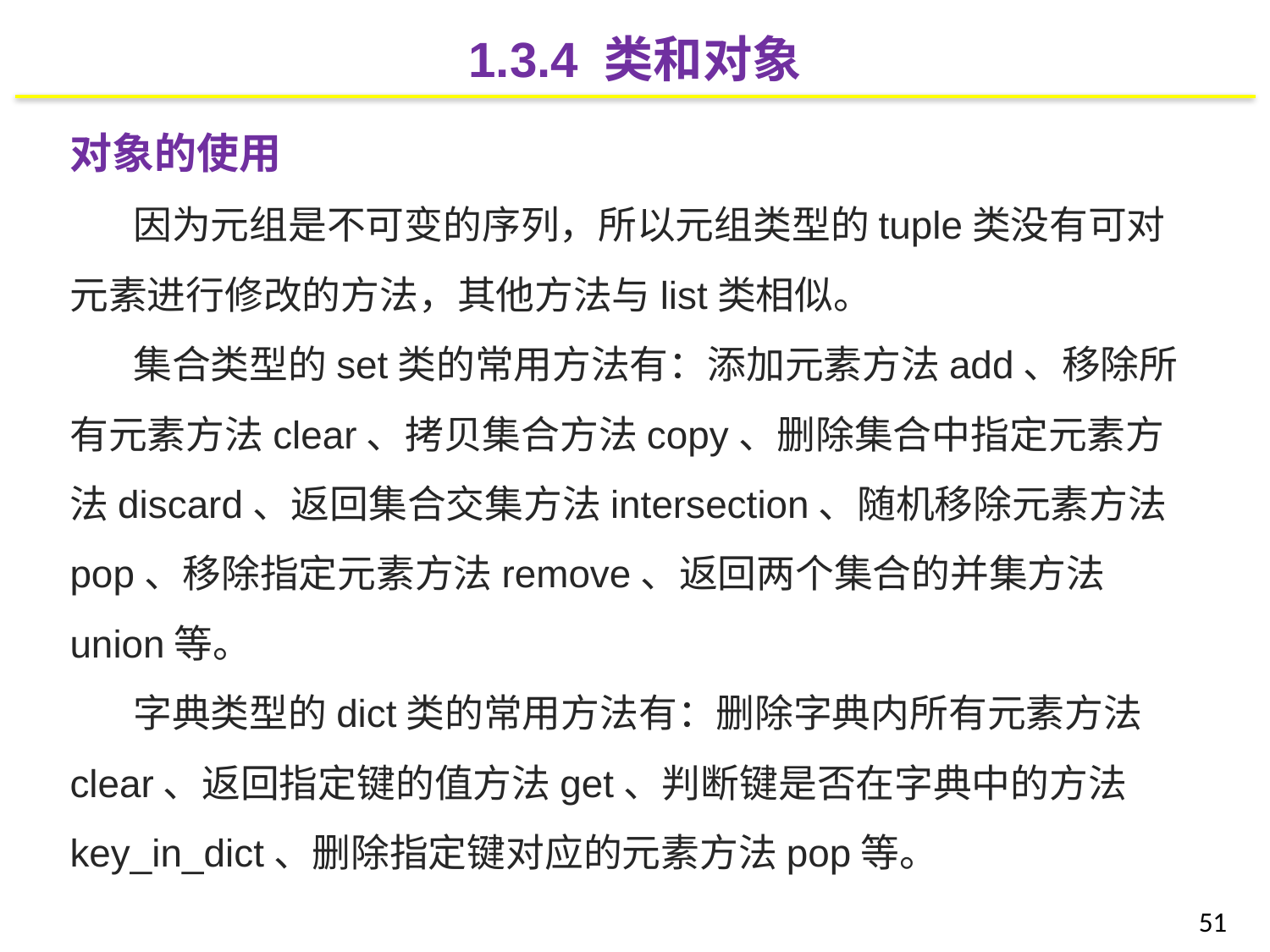

1.3.4 类和对象
对象的使用
因为元组是不可变的序列，所以元组类型的tuple类没有可对元素进行修改的方法，其他方法与list类相似。
集合类型的set类的常用方法有：添加元素方法add、移除所有元素方法clear、拷贝集合方法copy、删除集合中指定元素方法discard、返回集合交集方法intersection、随机移除元素方法pop、移除指定元素方法remove、返回两个集合的并集方法union等。
字典类型的dict类的常用方法有：删除字典内所有元素方法clear、返回指定键的值方法get、判断键是否在字典中的方法key_in_dict、删除指定键对应的元素方法pop等。

51